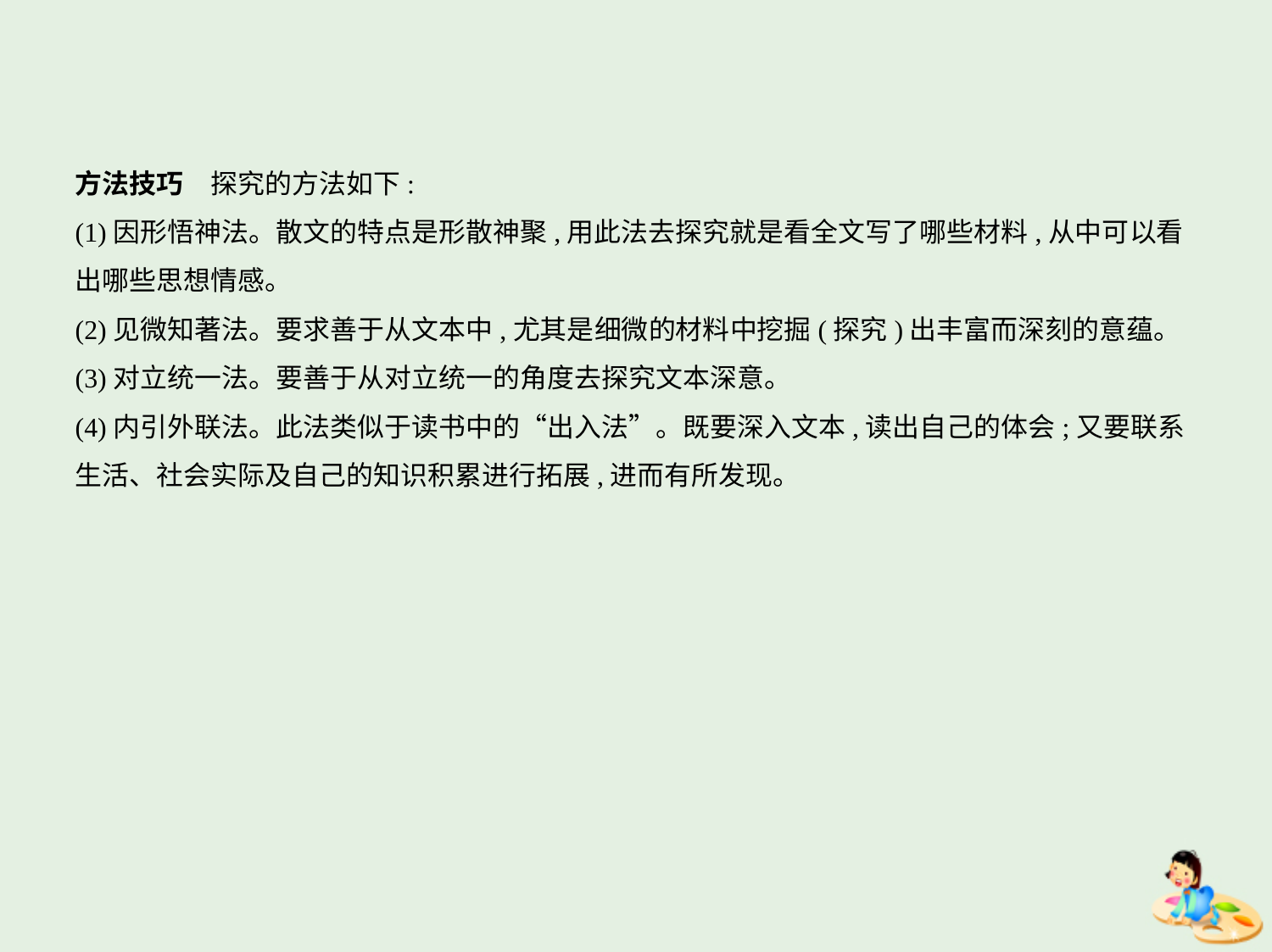

方法技巧　探究的方法如下:
(1)因形悟神法。散文的特点是形散神聚,用此法去探究就是看全文写了哪些材料,从中可以看
出哪些思想情感。
(2)见微知著法。要求善于从文本中,尤其是细微的材料中挖掘(探究)出丰富而深刻的意蕴。
(3)对立统一法。要善于从对立统一的角度去探究文本深意。
(4)内引外联法。此法类似于读书中的“出入法”。既要深入文本,读出自己的体会;又要联系
生活、社会实际及自己的知识积累进行拓展,进而有所发现。